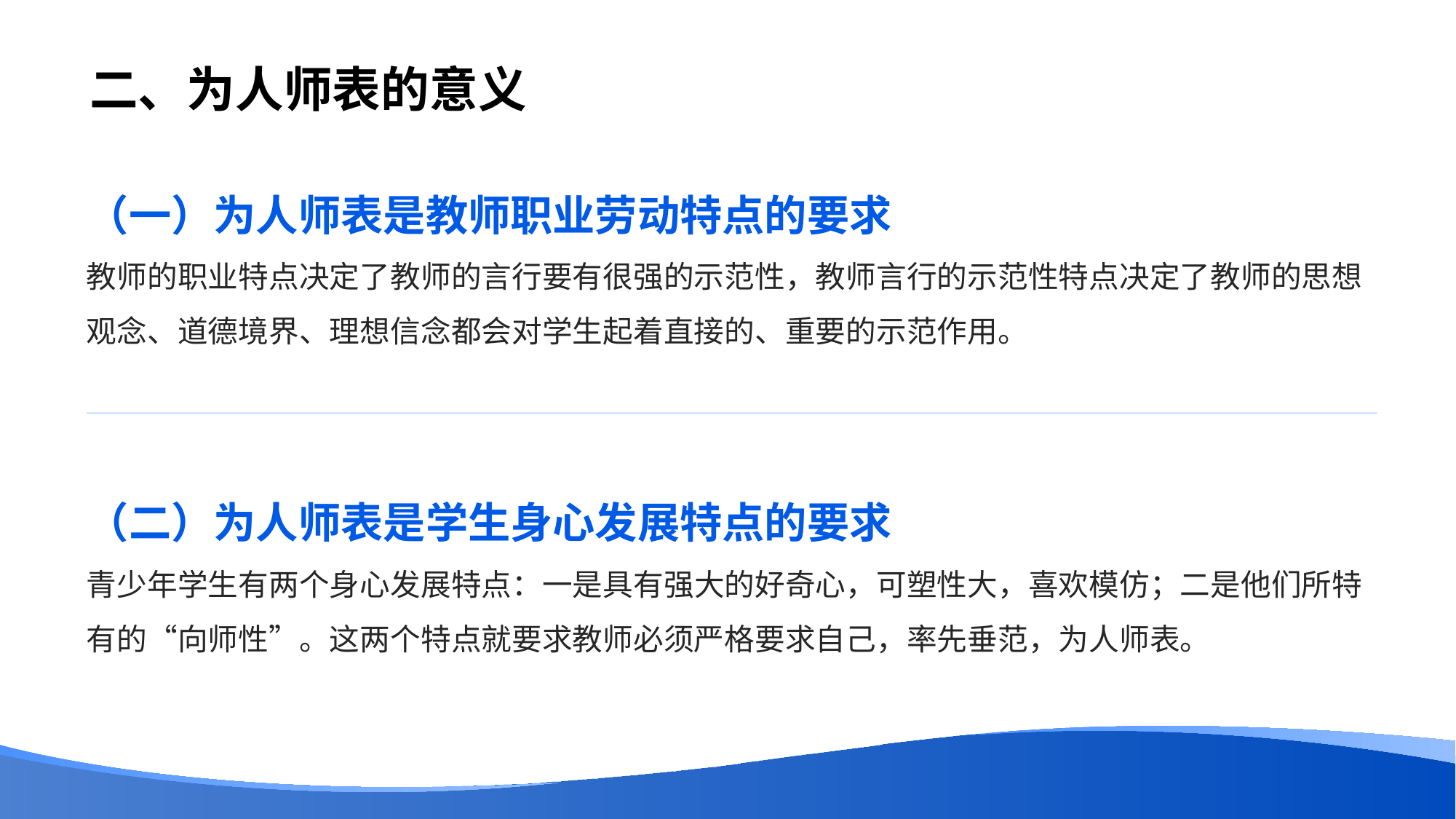

# 二、为人师表的意义
（一）为人师表是教师职业劳动特点的要求
教师的职业特点决定了教师的言行要有很强的示范性，教师言行的示范性特点决定了教师的思想观念、道德境界、理想信念都会对学生起着直接的、重要的示范作用。
（二）为人师表是学生身心发展特点的要求
青少年学生有两个身心发展特点：一是具有强大的好奇心，可塑性大，喜欢模仿；二是他们所特有的“向师性”。这两个特点就要求教师必须严格要求自己，率先垂范，为人师表。